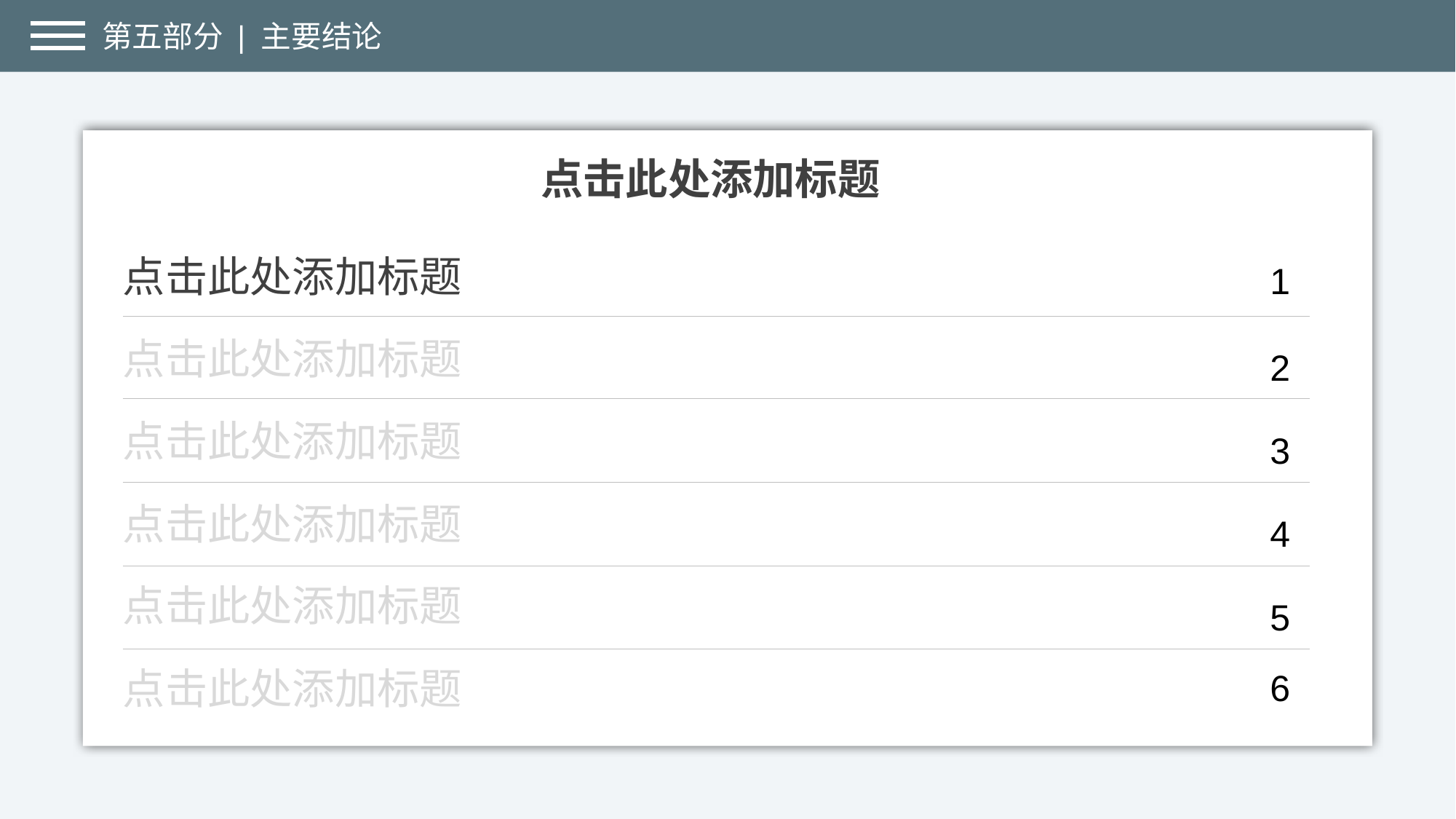

第五部分 | 主要结论

点击此处添加标题
点击此处添加标题
1
点击此处添加标题
2
点击此处添加标题
3
点击此处添加标题
4
点击此处添加标题
5
点击此处添加标题
6